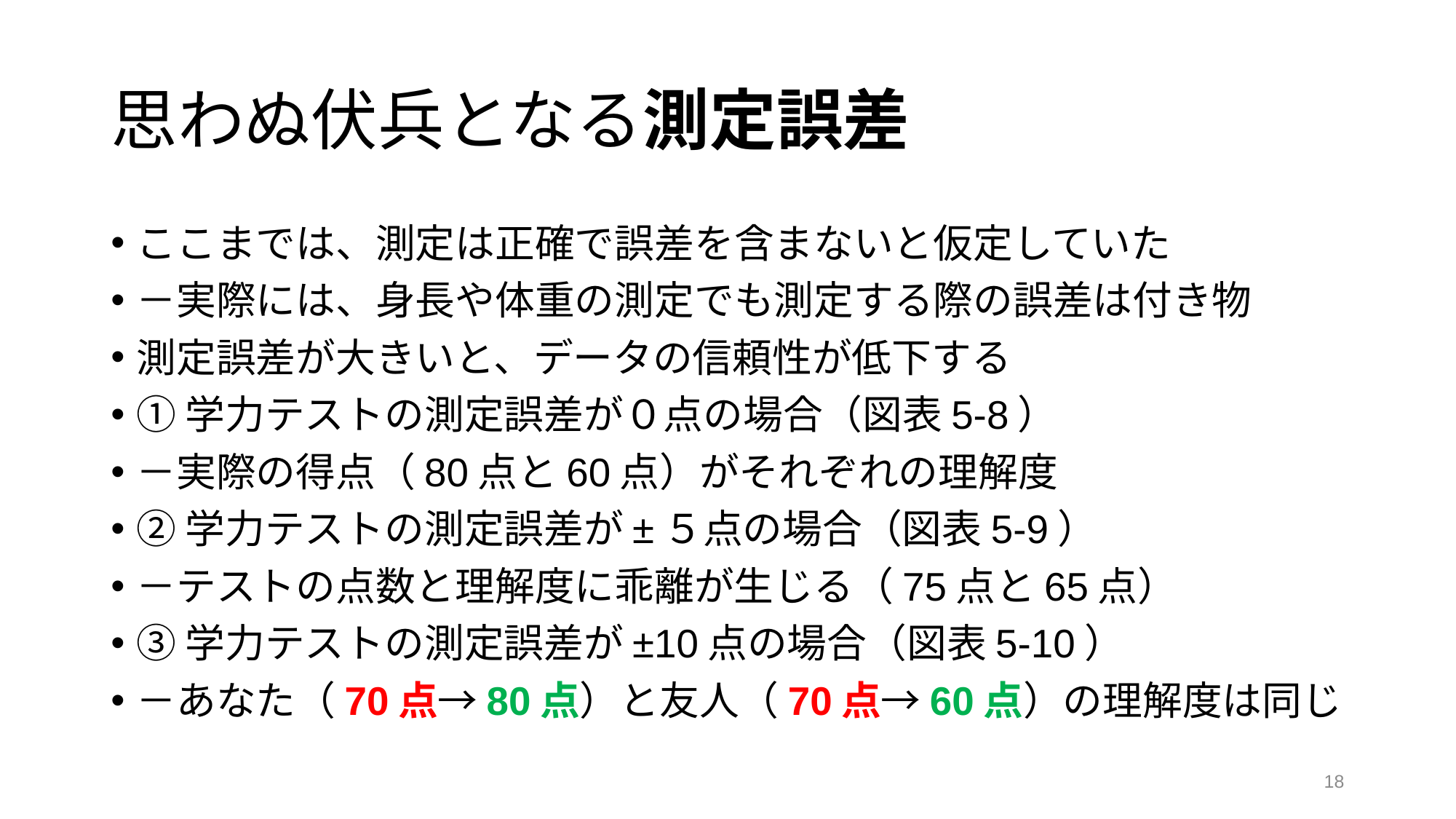

# 思わぬ伏兵となる測定誤差
ここまでは、測定は正確で誤差を含まないと仮定していた
－実際には、身長や体重の測定でも測定する際の誤差は付き物
測定誤差が大きいと、データの信頼性が低下する
①学力テストの測定誤差が０点の場合（図表5-8）
－実際の得点（80点と60点）がそれぞれの理解度
②学力テストの測定誤差が±５点の場合（図表5-9）
－テストの点数と理解度に乖離が生じる（75点と65点）
③学力テストの測定誤差が±10点の場合（図表5-10）
－あなた（70点→80点）と友人（70点→60点）の理解度は同じ
18